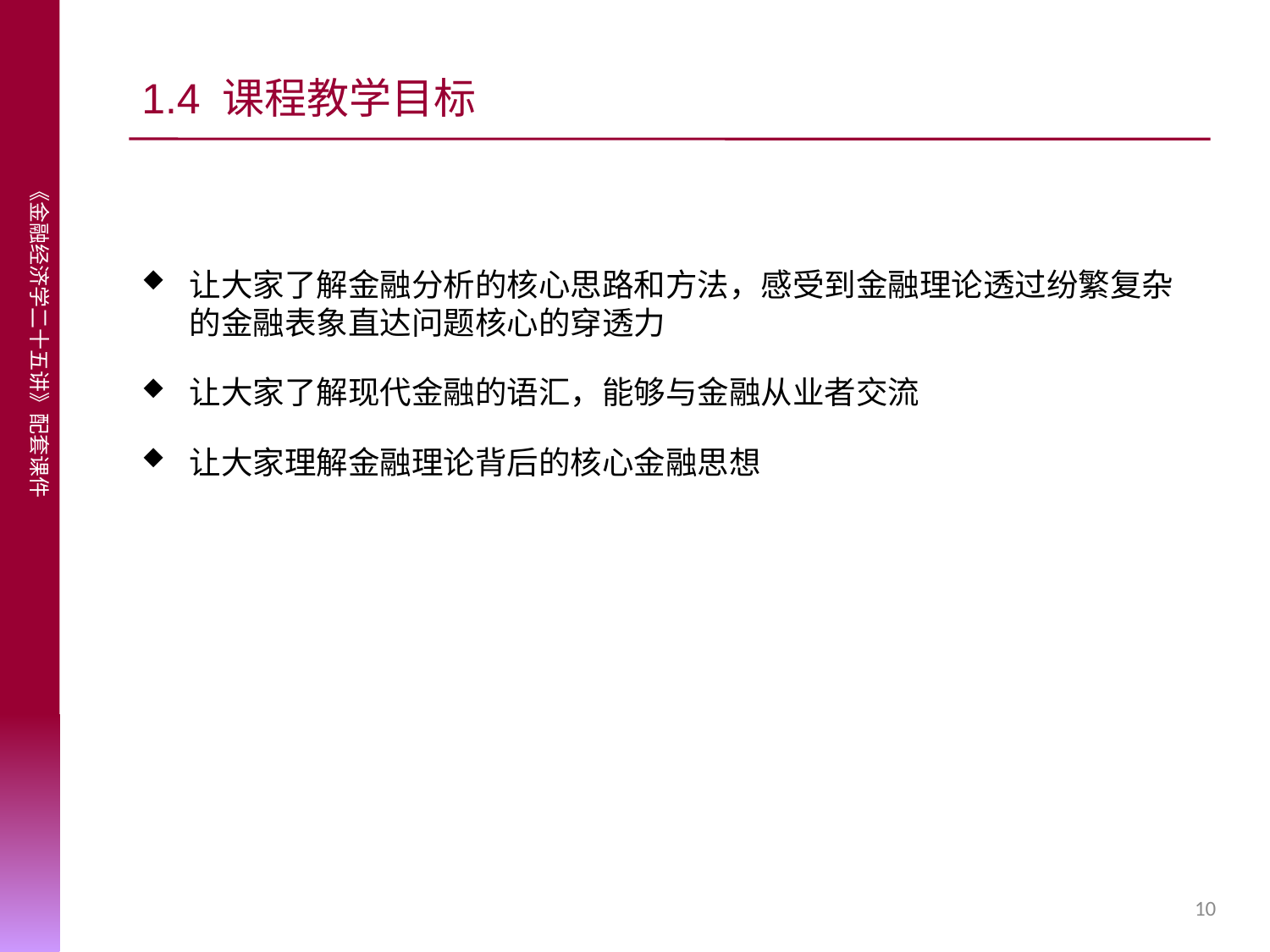

# 1.4 课程教学目标

让大家了解金融分析的核心思路和方法，感受到金融理论透过纷繁复杂的金融表象直达问题核心的穿透力
让大家了解现代金融的语汇，能够与金融从业者交流
让大家理解金融理论背后的核心金融思想
10